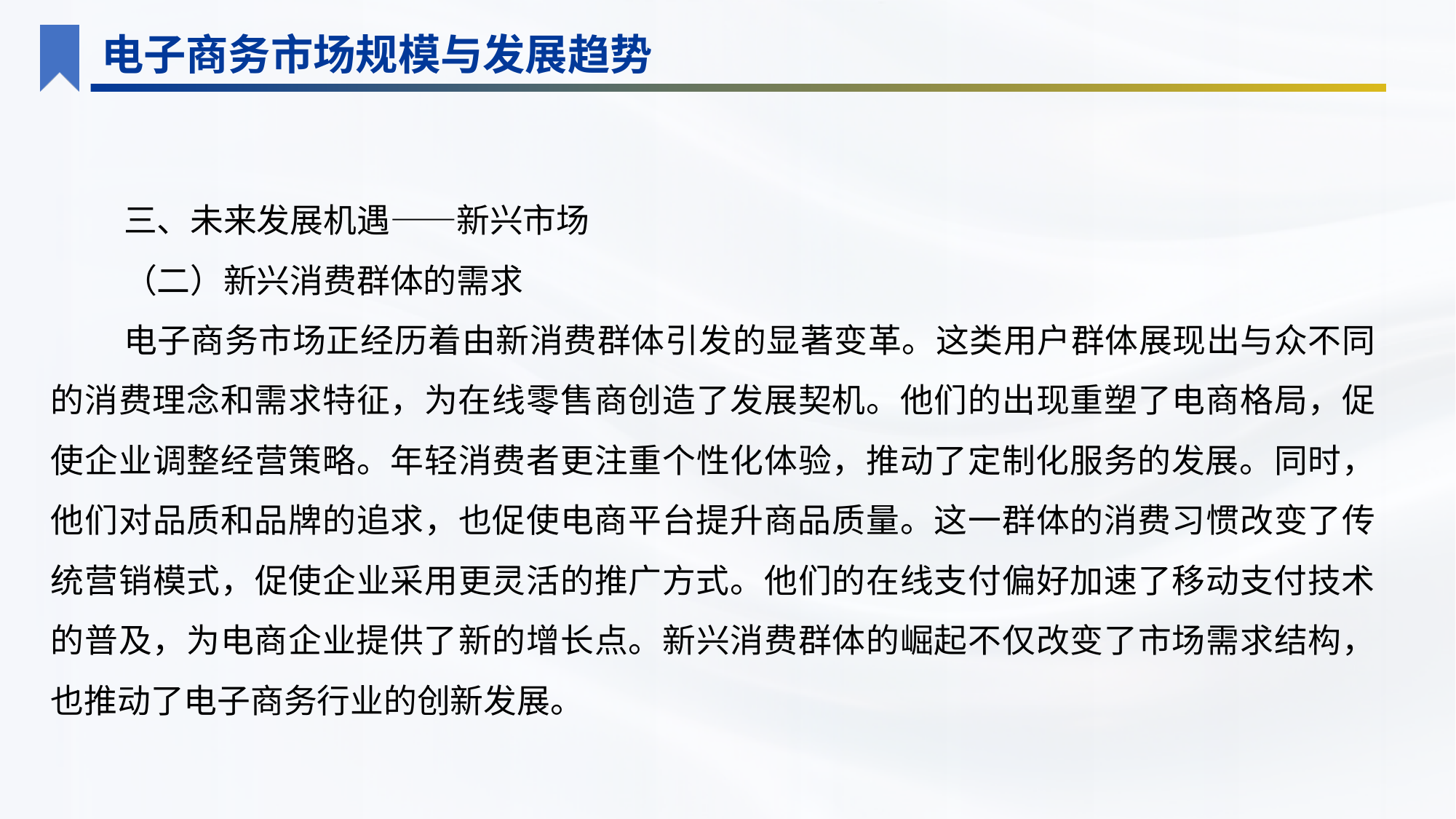

电子商务市场规模与发展趋势
三、未来发展机遇——新兴市场
（二）新兴消费群体的需求
电子商务市场正经历着由新消费群体引发的显著变革。这类用户群体展现出与众不同的消费理念和需求特征，为在线零售商创造了发展契机。他们的出现重塑了电商格局，促使企业调整经营策略。年轻消费者更注重个性化体验，推动了定制化服务的发展。同时，他们对品质和品牌的追求，也促使电商平台提升商品质量。这一群体的消费习惯改变了传统营销模式，促使企业采用更灵活的推广方式。他们的在线支付偏好加速了移动支付技术的普及，为电商企业提供了新的增长点。新兴消费群体的崛起不仅改变了市场需求结构，也推动了电子商务行业的创新发展。